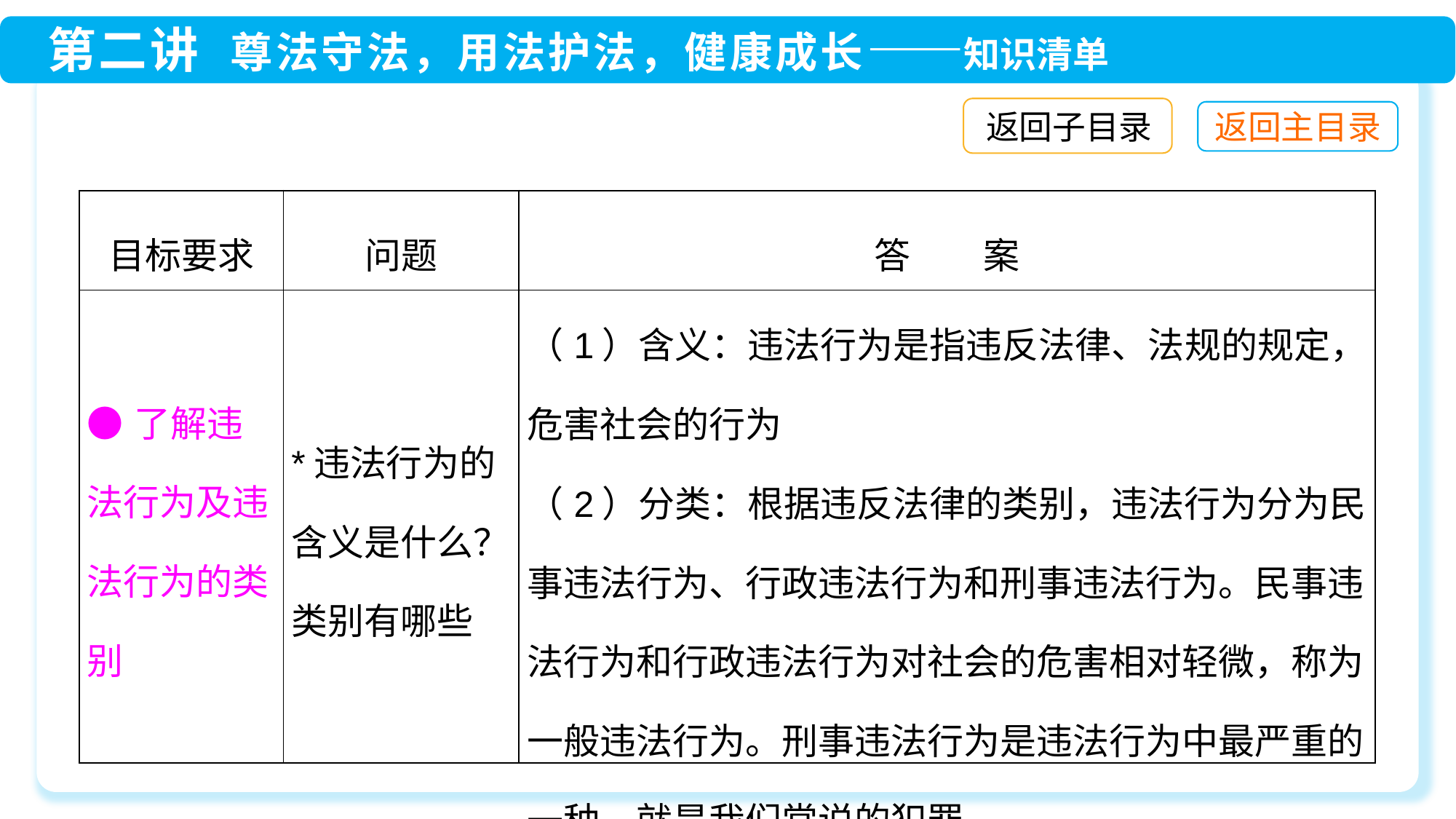

返回子目录
| 目标要求 | 问题 | 答　　案 |
| --- | --- | --- |
| ●了解违法行为及违法行为的类别 | \*违法行为的含义是什么？类别有哪些 | （1）含义：违法行为是指违反法律、法规的规定，危害社会的行为 （2）分类：根据违反法律的类别，违法行为分为民事违法行为、行政违法行为和刑事违法行为。民事违法行为和行政违法行为对社会的危害相对轻微，称为一般违法行为。刑事违法行为是违法行为中最严重的一种，就是我们常说的犯罪 |